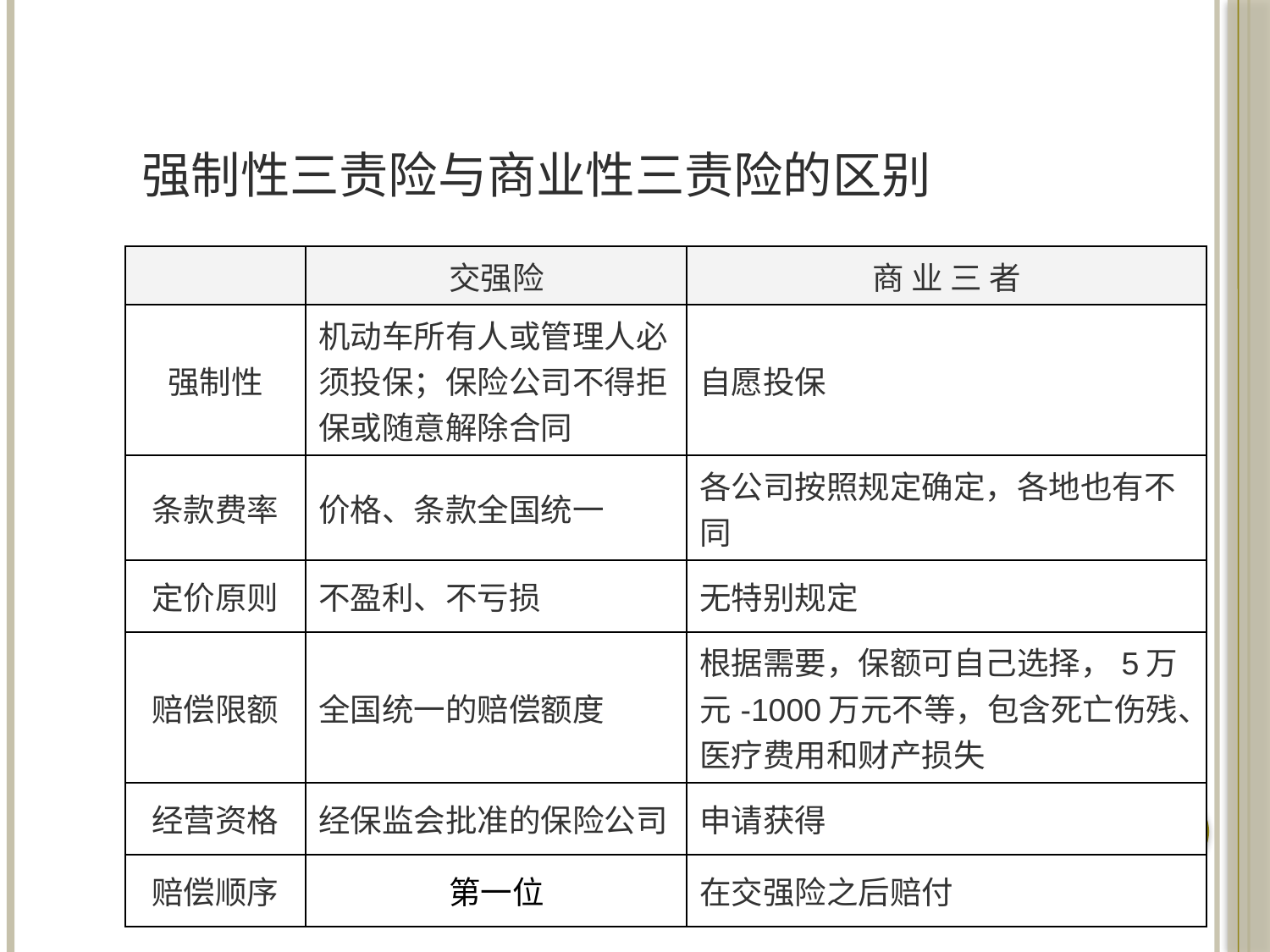

# 强制性三责险与商业性三责险的区别
|  | 交强险 | 商 业 三 者 |
| --- | --- | --- |
| 强制性 | 机动车所有人或管理人必须投保；保险公司不得拒保或随意解除合同 | 自愿投保 |
| 条款费率 | 价格、条款全国统一 | 各公司按照规定确定，各地也有不同 |
| 定价原则 | 不盈利、不亏损 | 无特别规定 |
| 赔偿限额 | 全国统一的赔偿额度 | 根据需要，保额可自己选择，5万元-1000万元不等，包含死亡伤残、医疗费用和财产损失 |
| 经营资格 | 经保监会批准的保险公司 | 申请获得 |
| 赔偿顺序 | 第一位 | 在交强险之后赔付 |